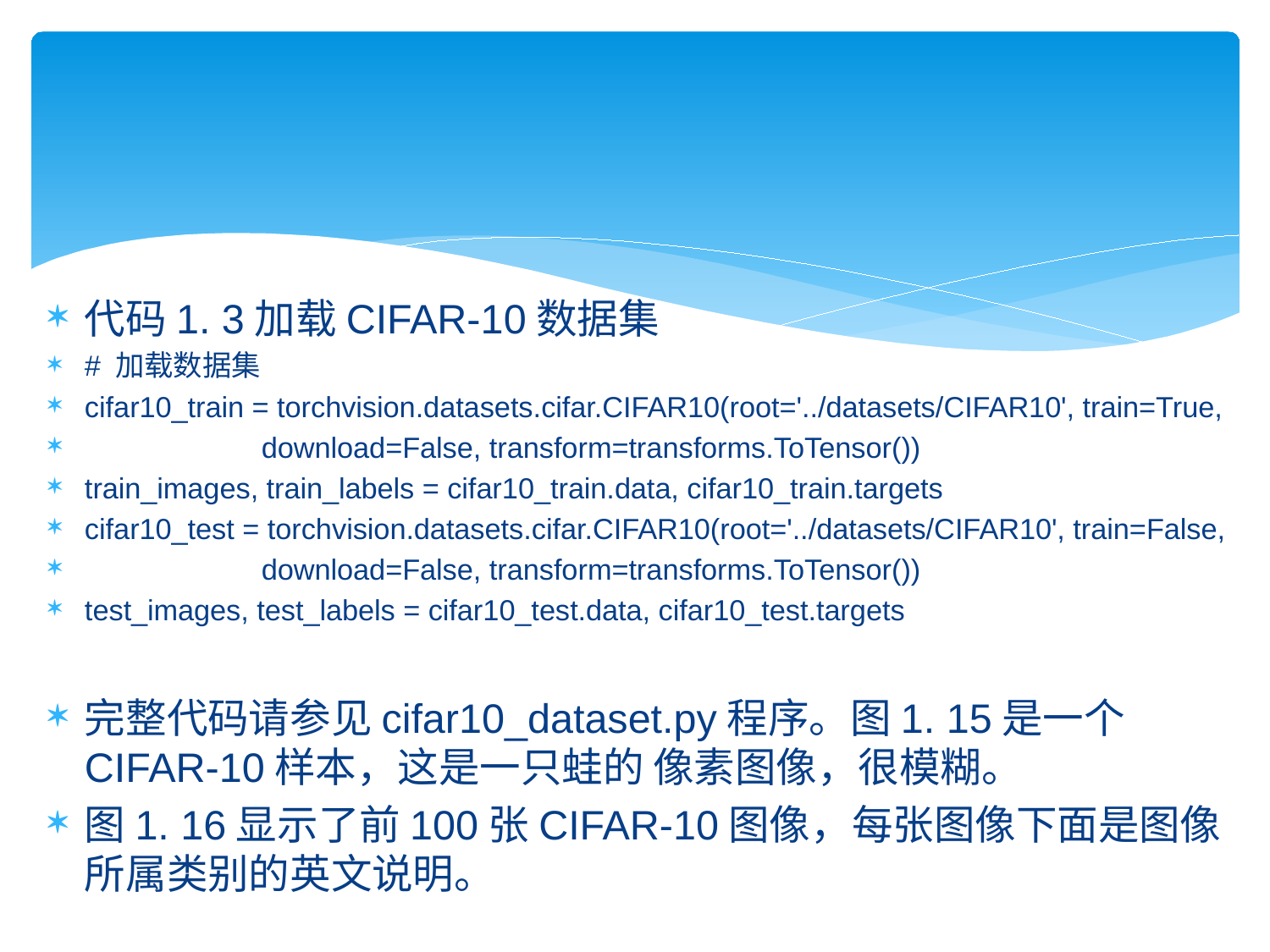

#
代码1. 3加载CIFAR-10数据集
# 加载数据集
cifar10_train = torchvision.datasets.cifar.CIFAR10(root='../datasets/CIFAR10', train=True,
                      download=False, transform=transforms.ToTensor())
train_images, train_labels = cifar10_train.data, cifar10_train.targets
cifar10_test = torchvision.datasets.cifar.CIFAR10(root='../datasets/CIFAR10', train=False,
                      download=False, transform=transforms.ToTensor())
test_images, test_labels = cifar10_test.data, cifar10_test.targets

完整代码请参见cifar10_dataset.py程序。图1. 15是一个CIFAR-10样本，这是一只蛙的 像素图像，很模糊。
图1. 16显示了前100张CIFAR-10图像，每张图像下面是图像所属类别的英文说明。